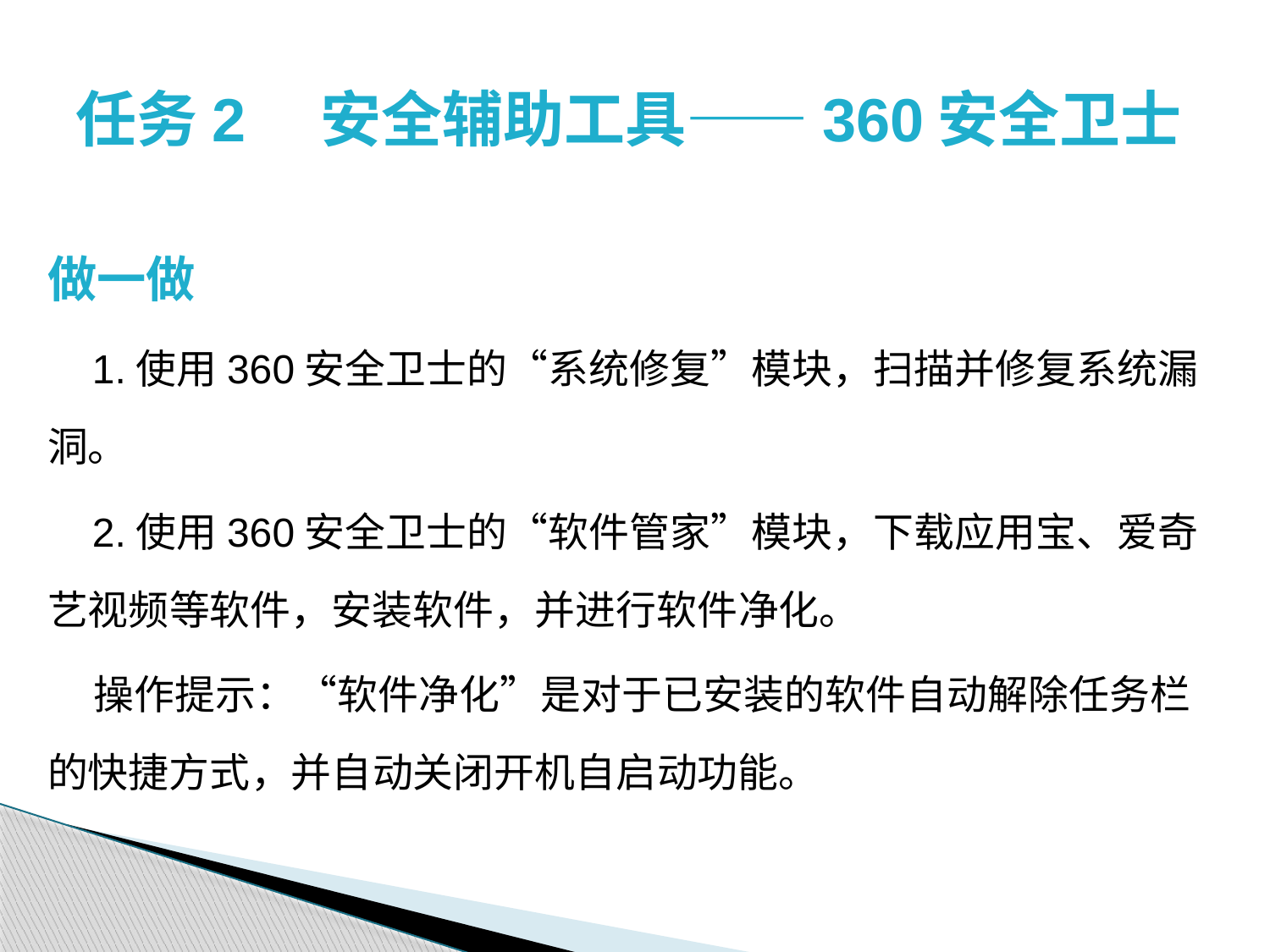

# 任务2　安全辅助工具——360安全卫士
做一做
    1.使用360安全卫士的“系统修复”模块，扫描并修复系统漏洞。
    2.使用360安全卫士的“软件管家”模块，下载应用宝、爱奇艺视频等软件，安装软件，并进行软件净化。
    操作提示：“软件净化”是对于已安装的软件自动解除任务栏的快捷方式，并自动关闭开机自启动功能。